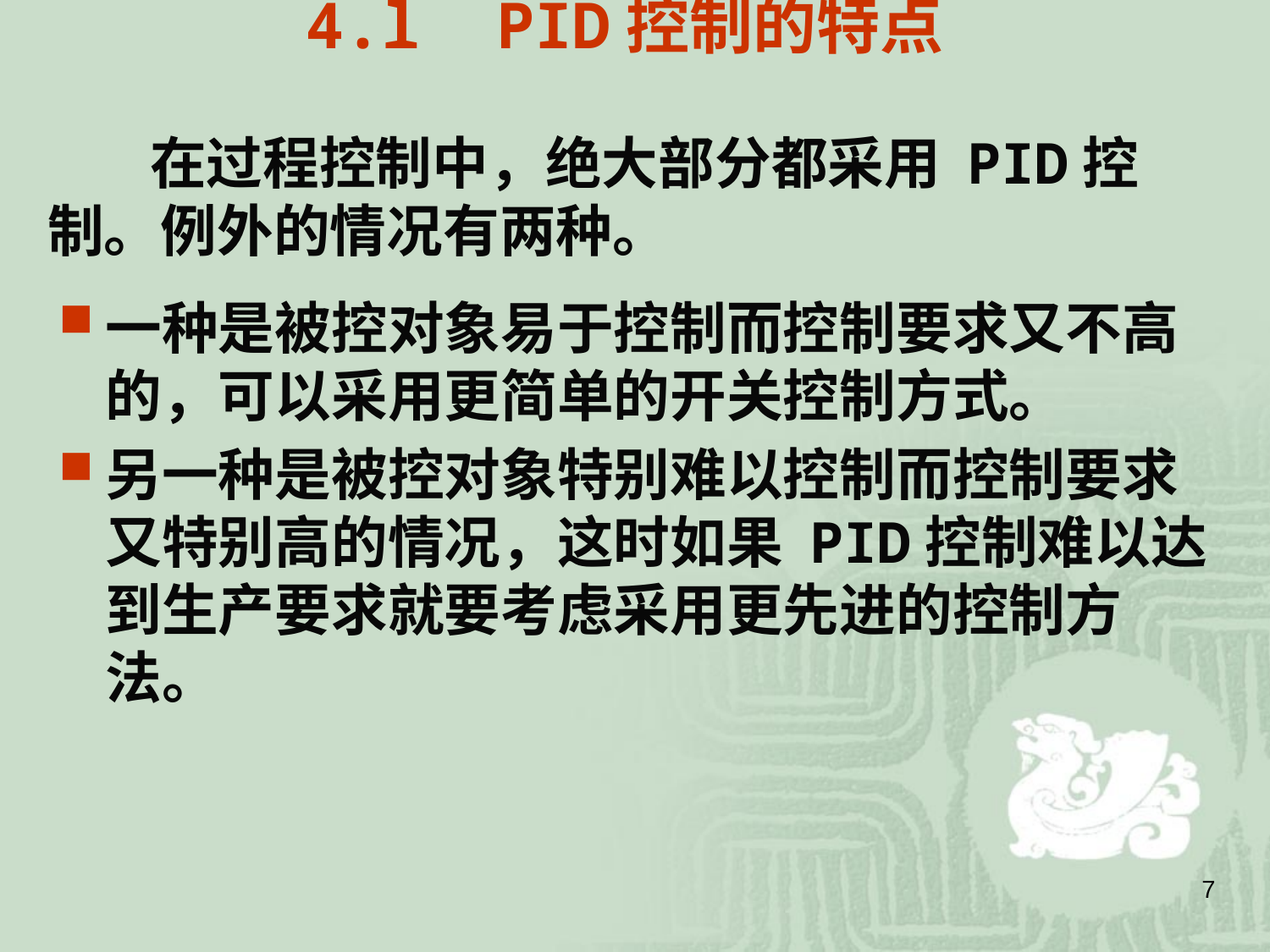

4.l  PID控制的特点
# 在过程控制中，绝大部分都采用 PID控制。例外的情况有两种。
一种是被控对象易于控制而控制要求又不高的，可以采用更简单的开关控制方式。
另一种是被控对象特别难以控制而控制要求又特别高的情况，这时如果 PID控制难以达到生产要求就要考虑采用更先进的控制方法。
7